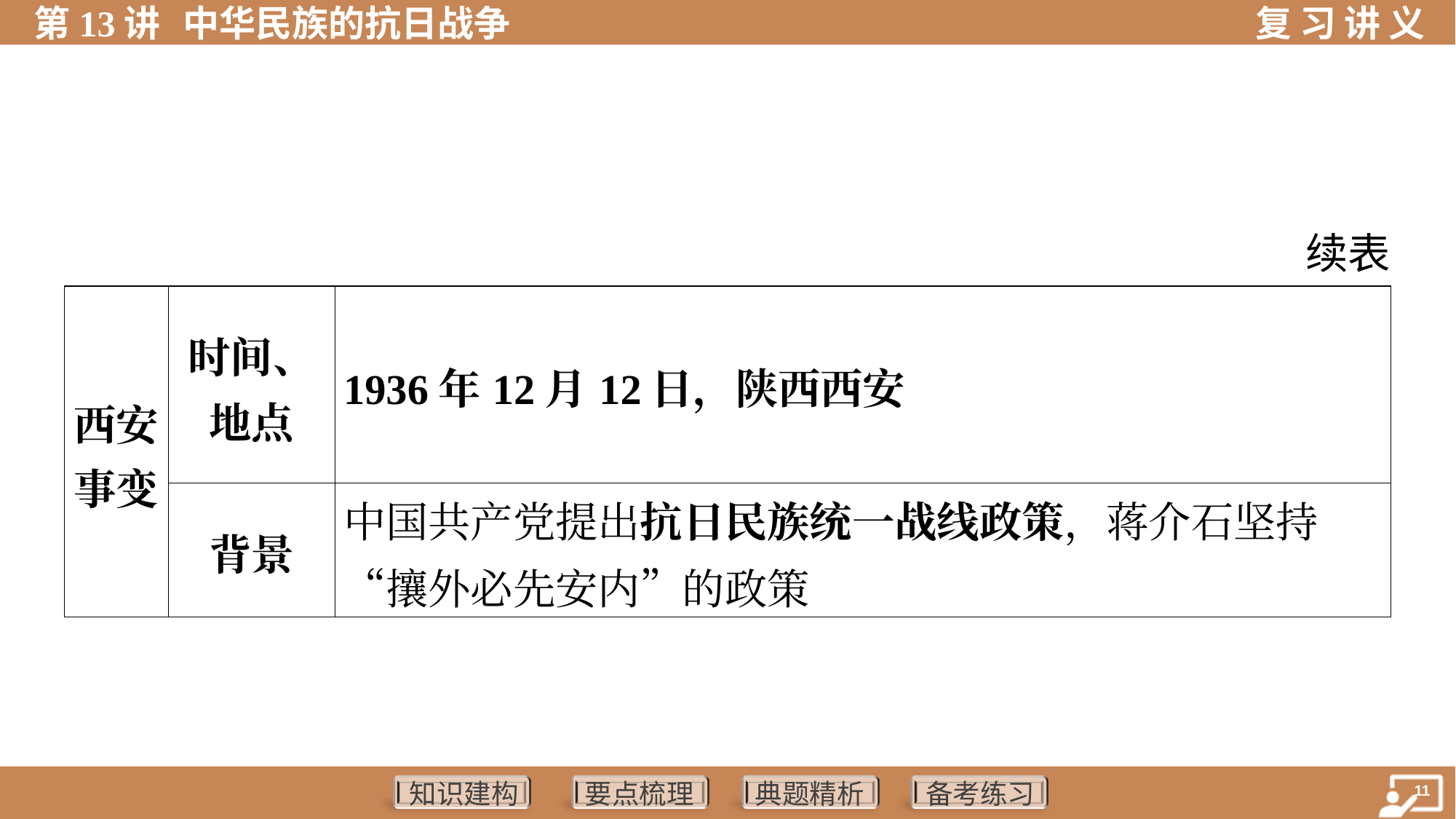

续表
| 西安 事变 | 时间、 地点 | 1936年12月12日，陕西西安 |  |
| --- | --- | --- | --- |
|  | 背景 | 中国共产党提出抗日民族统一战线政策，蒋介石坚持“攘外必先安内”的政策 |  |